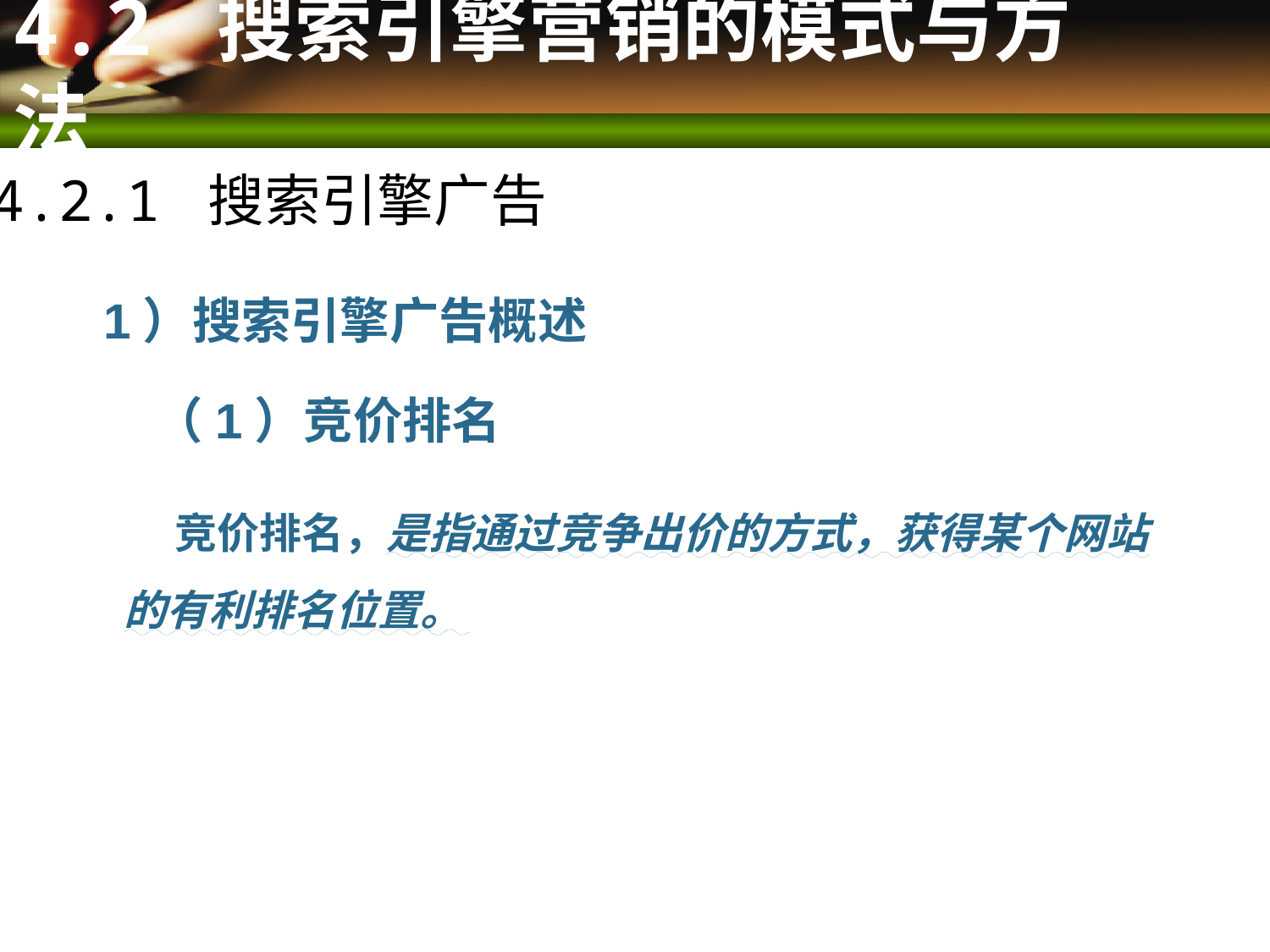

4.2 搜索引擎营销的模式与方法
4.2.1 搜索引擎广告
  1）搜索引擎广告概述
      （1）竞价排名
        竞价排名，是指通过竞争出价的方式，获得某个网站的有利排名位置。